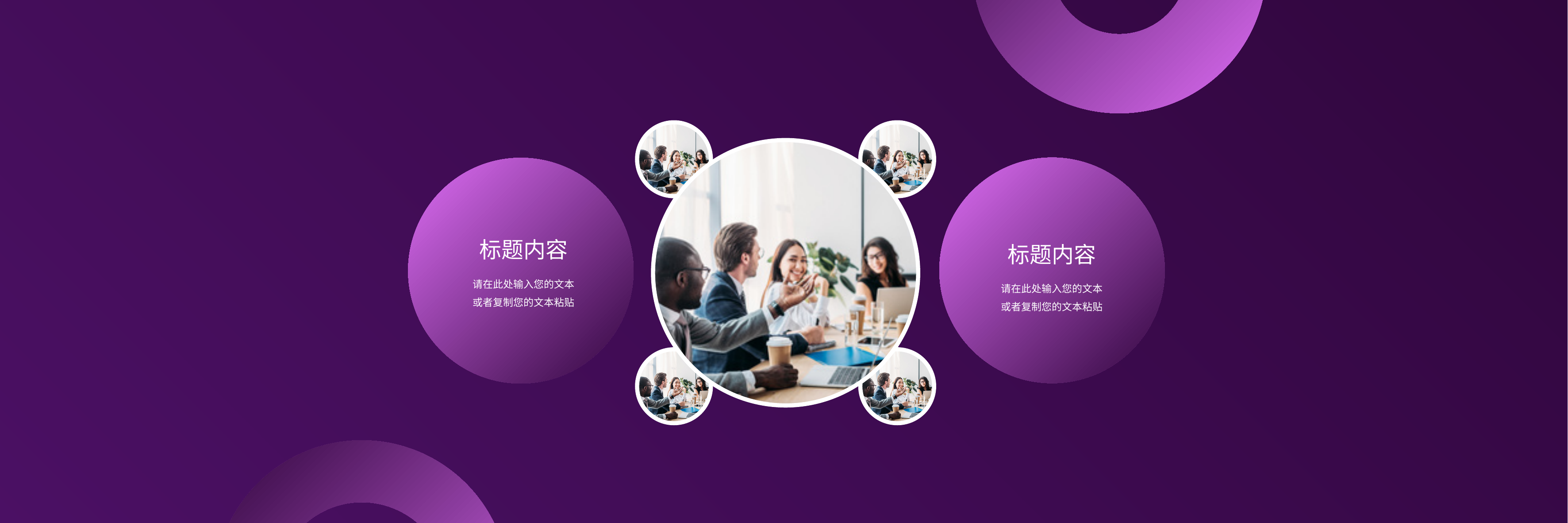

标题内容
请在此处输入您的文本或者复制您的文本粘贴
标题内容
请在此处输入您的文本或者复制您的文本粘贴